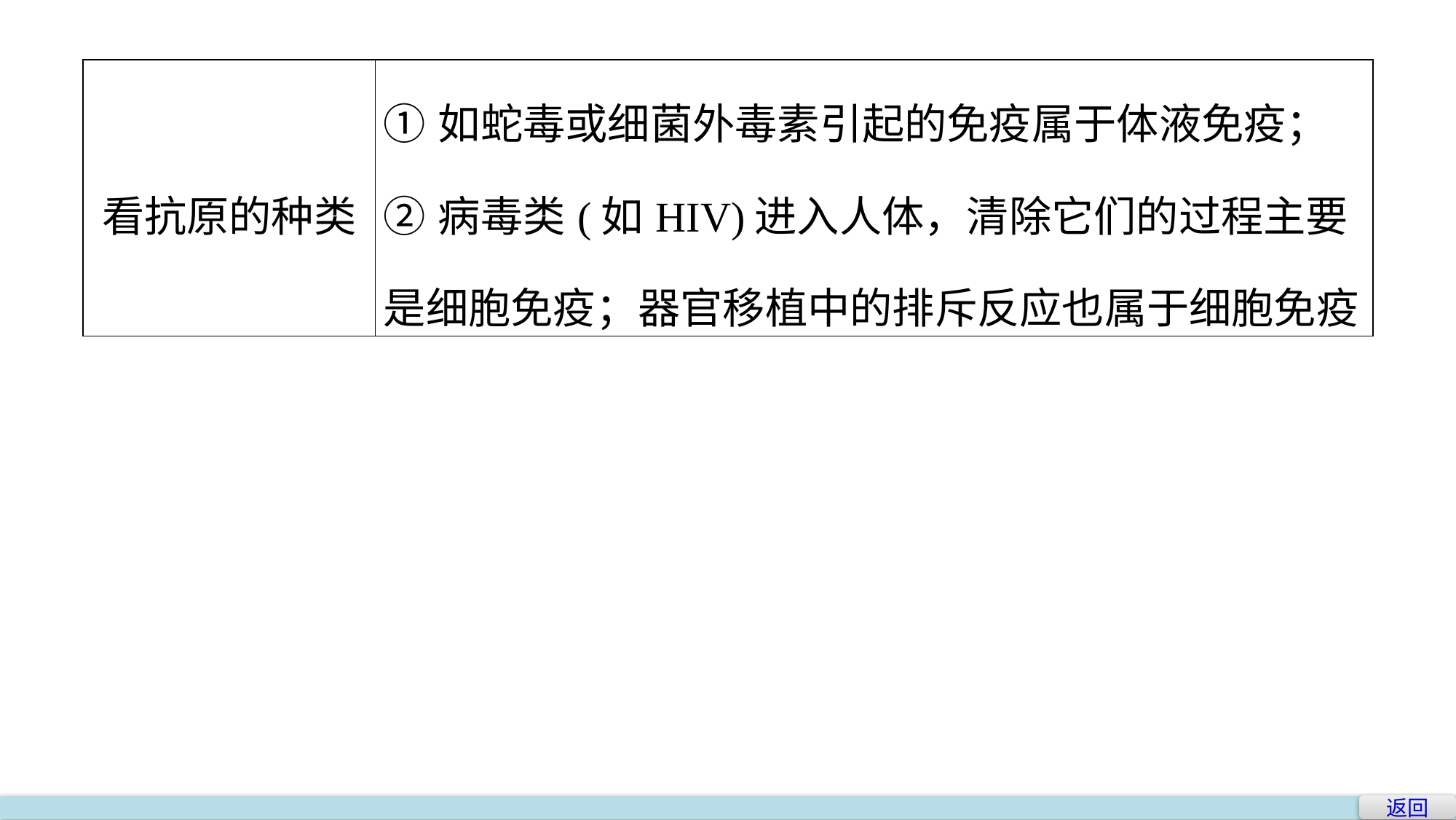

| 看抗原的种类 | ①如蛇毒或细菌外毒素引起的免疫属于体液免疫； ②病毒类(如HIV)进入人体，清除它们的过程主要是细胞免疫；器官移植中的排斥反应也属于细胞免疫 |
| --- | --- |
返回